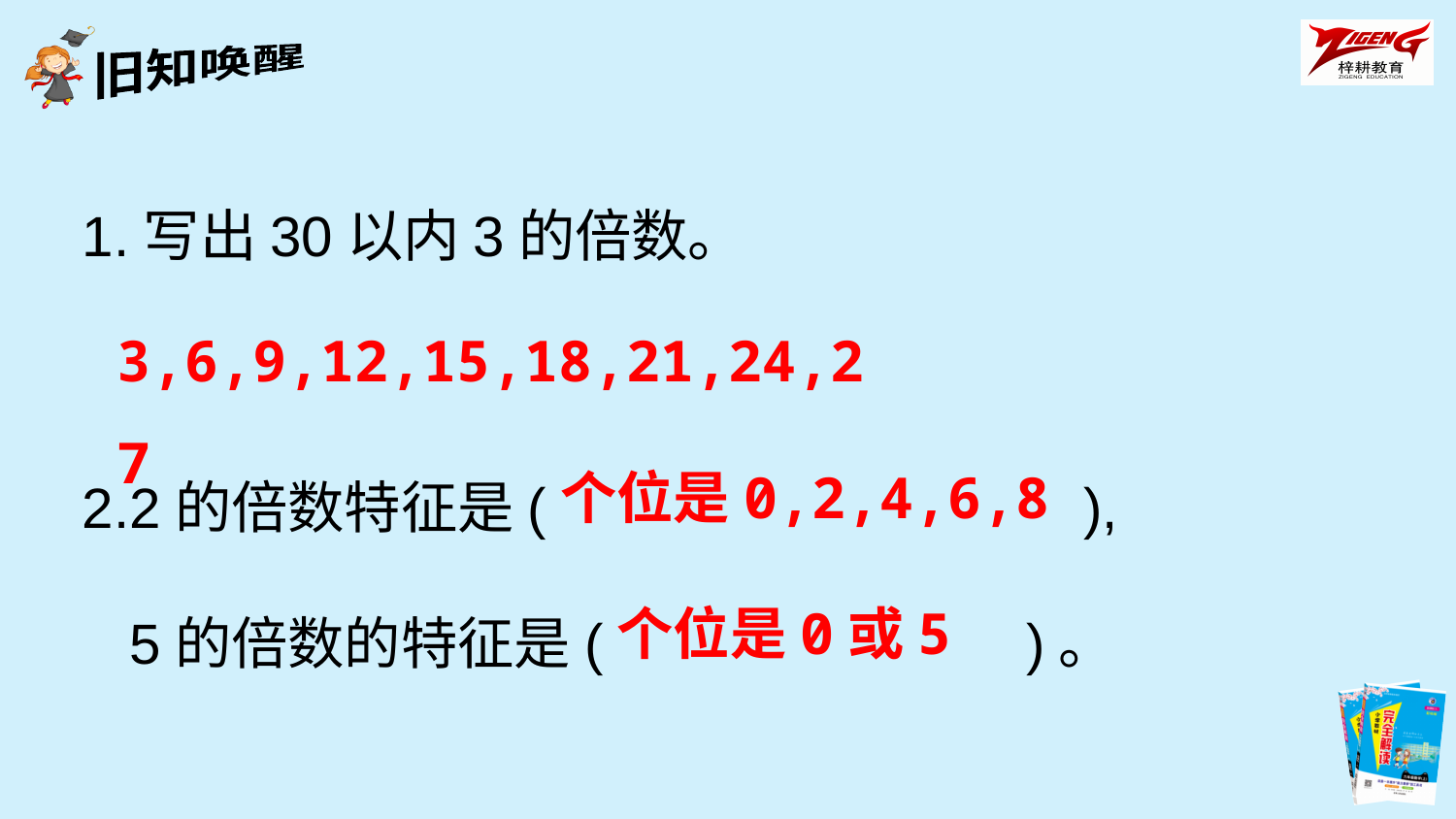

1.写出30以内3的倍数。

2.2的倍数特征是(　　         　　　　　),
   5的倍数的特征是(　　　　　　　)。
3,6,9,12,15,18,21,24,27
个位是0,2,4,6,8
个位是0或5